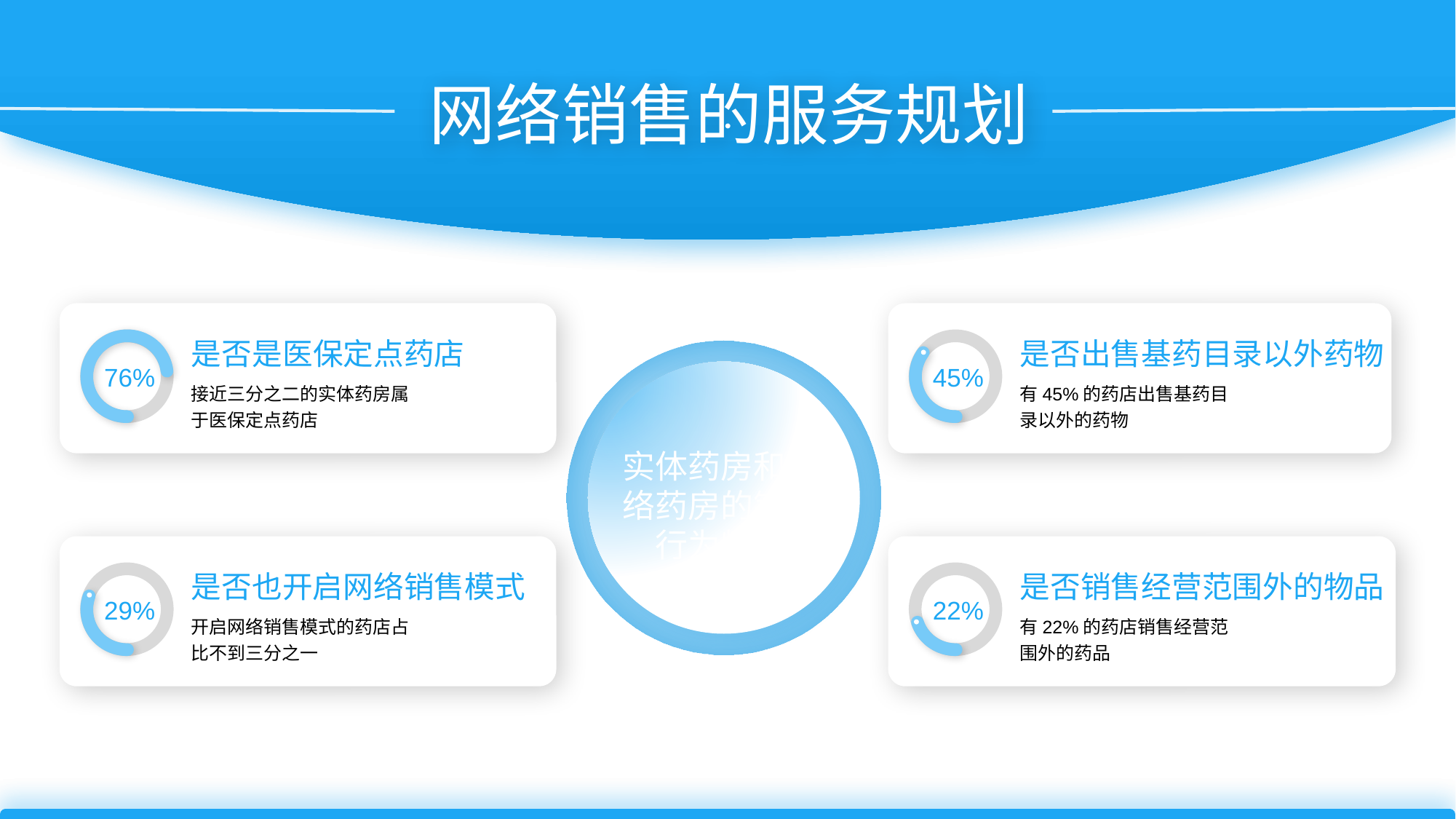

网络销售的服务规划

是否是医保定点药店
是否出售基药目录以外药物

实体药房和网络药房的销售行为特点

76%
45%
接近三分之二的实体药房属于医保定点药店
有45%的药店出售基药目录以外的药物

是否也开启网络销售模式
是否销售经营范围外的物品

29%
22%

开启网络销售模式的药店占比不到三分之一
有22%的药店销售经营范围外的药品